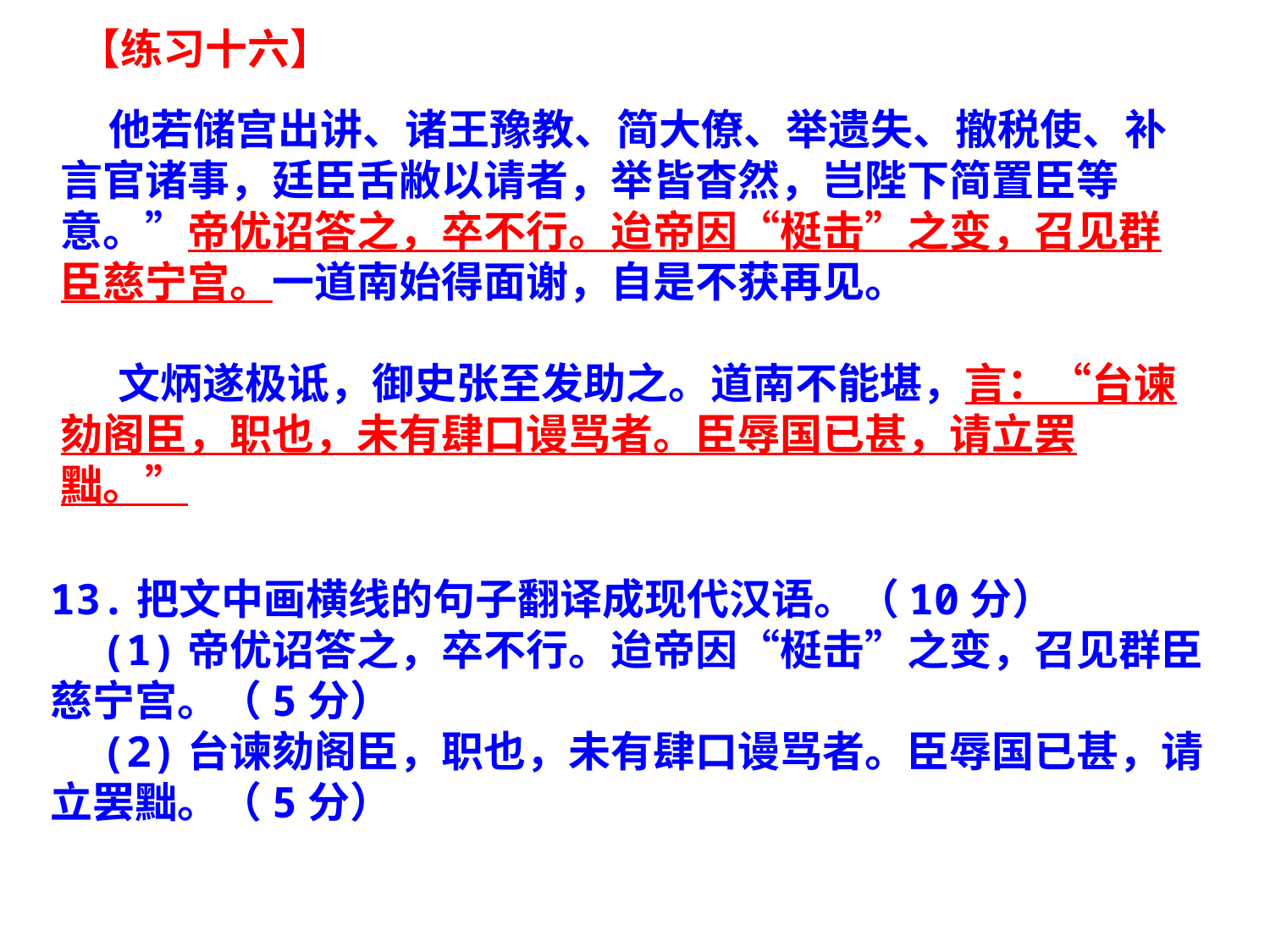

【练习十六】
    他若储宫出讲、诸王豫教、简大僚、举遗失、撤税使、补言官诸事，廷臣舌敝以请者，举皆杳然，岂陛下简置臣等意。”帝优诏答之，卒不行。迨帝因“梃击”之变，召见群臣慈宁宫。一道南始得面谢，自是不获再见。

     文炳遂极诋，御史张至发助之。道南不能堪，言：“台谏劾阁臣，职也，未有肆口谩骂者。臣辱国已甚，请立罢黜。”
13.把文中画横线的句子翻译成现代汉语。（10分）
  (1)帝优诏答之，卒不行。迨帝因“梃击”之变，召见群臣慈宁宫。（5分）
  (2)台谏劾阁臣，职也，未有肆口谩骂者。臣辱国已甚，请立罢黜。（5分）